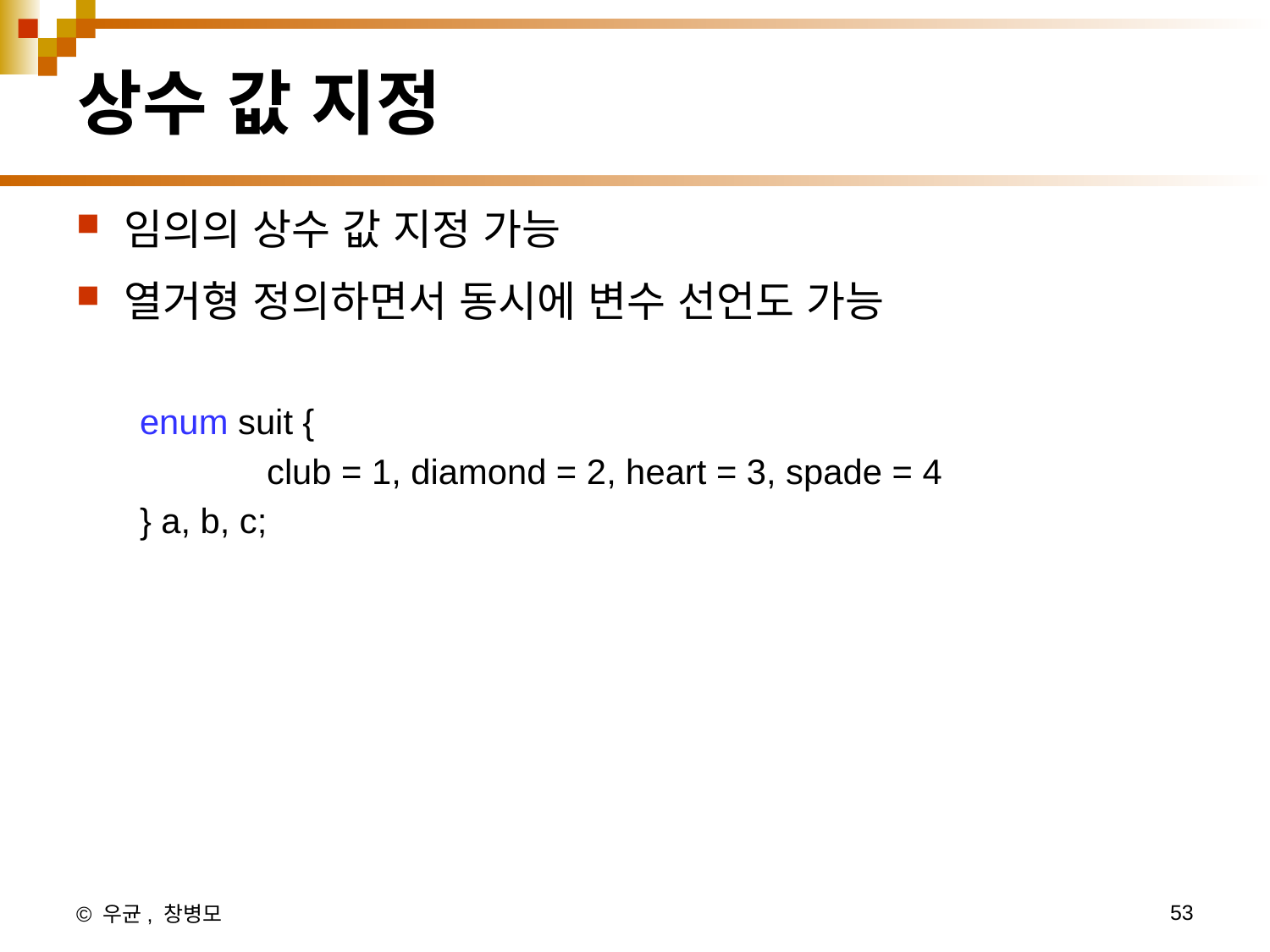

# 상수 값 지정
임의의 상수 값 지정 가능
열거형 정의하면서 동시에 변수 선언도 가능

enum suit {
	club = 1, diamond = 2, heart = 3, spade = 4
} a, b, c;
© 우균, 창병모
53